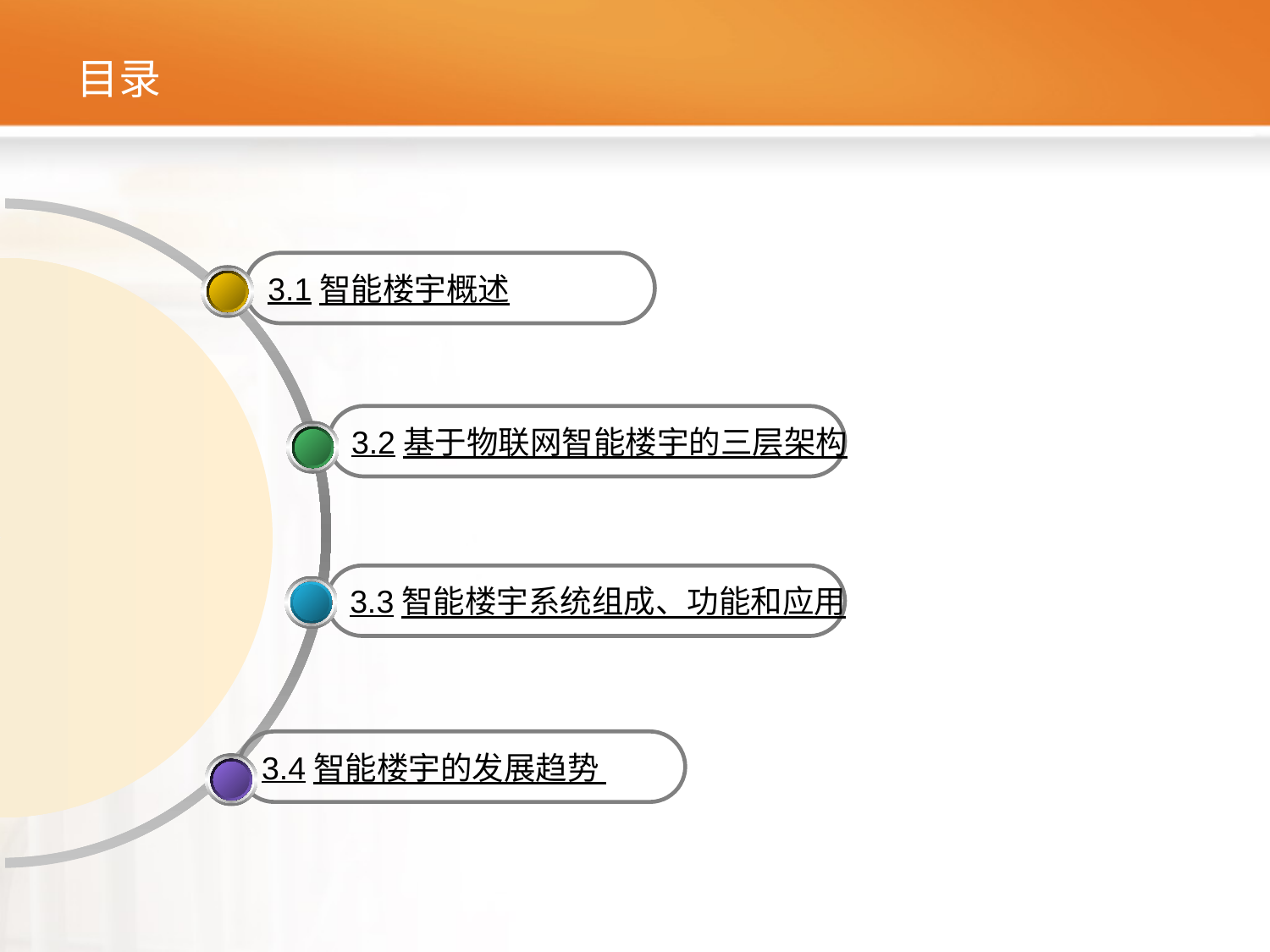

# 目录

3.1智能楼宇概述

3.2基于物联网智能楼宇的三层架构

3.3智能楼宇系统组成、功能和应用

3.4智能楼宇的发展趋势